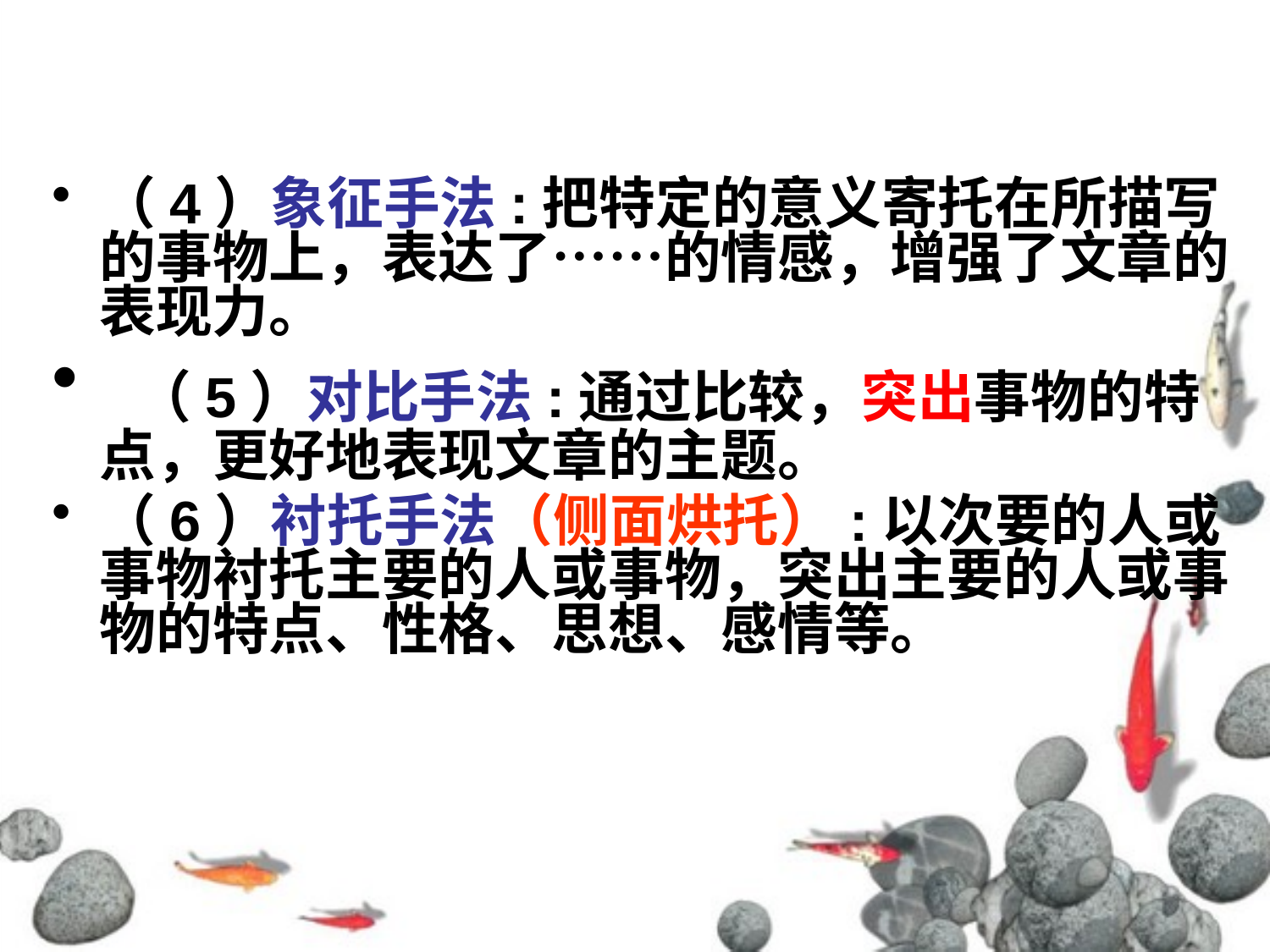

（4）象征手法:把特定的意义寄托在所描写的事物上，表达了……的情感，增强了文章的表现力。
 （5）对比手法:通过比较，突出事物的特点，更好地表现文章的主题。
（6）衬托手法（侧面烘托）:以次要的人或事物衬托主要的人或事物，突出主要的人或事物的特点、性格、思想、感情等。